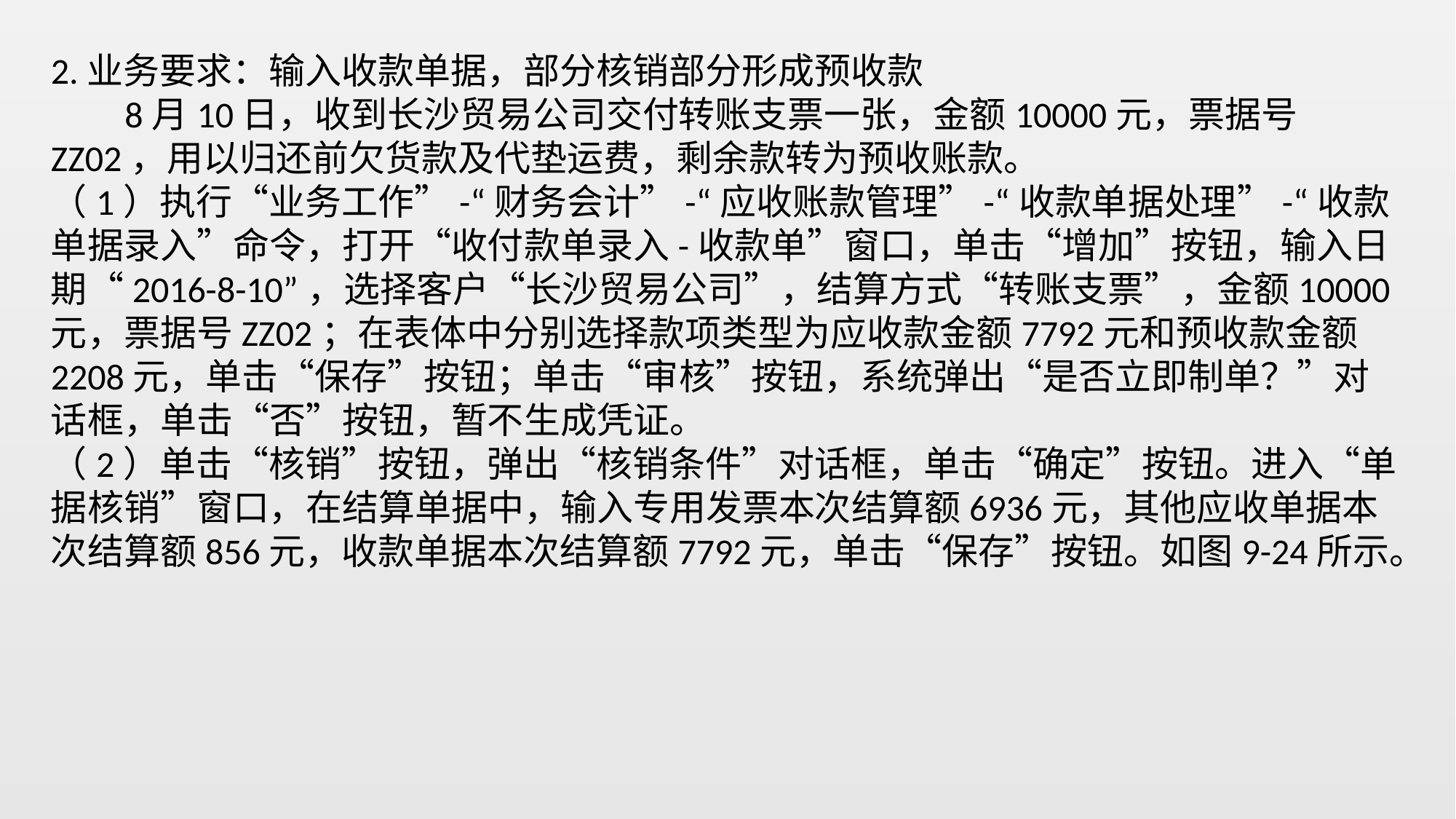

2.业务要求：输入收款单据，部分核销部分形成预收款
         8月10日，收到长沙贸易公司交付转账支票一张，金额10000元，票据号ZZ02，用以归还前欠货款及代垫运费，剩余款转为预收账款。
（1）执行“业务工作”-“财务会计”-“应收账款管理”-“收款单据处理”-“收款单据录入”命令，打开“收付款单录入-收款单”窗口，单击“增加”按钮，输入日期“2016-8-10”，选择客户“长沙贸易公司”，结算方式“转账支票”，金额10000元，票据号ZZ02；在表体中分别选择款项类型为应收款金额7792元和预收款金额2208元，单击“保存”按钮；单击“审核”按钮，系统弹出“是否立即制单？”对话框，单击“否”按钮，暂不生成凭证。
（2）单击“核销”按钮，弹出“核销条件”对话框，单击“确定”按钮。进入“单据核销”窗口，在结算单据中，输入专用发票本次结算额6936元，其他应收单据本次结算额856元，收款单据本次结算额7792元，单击“保存”按钮。如图9-24所示。